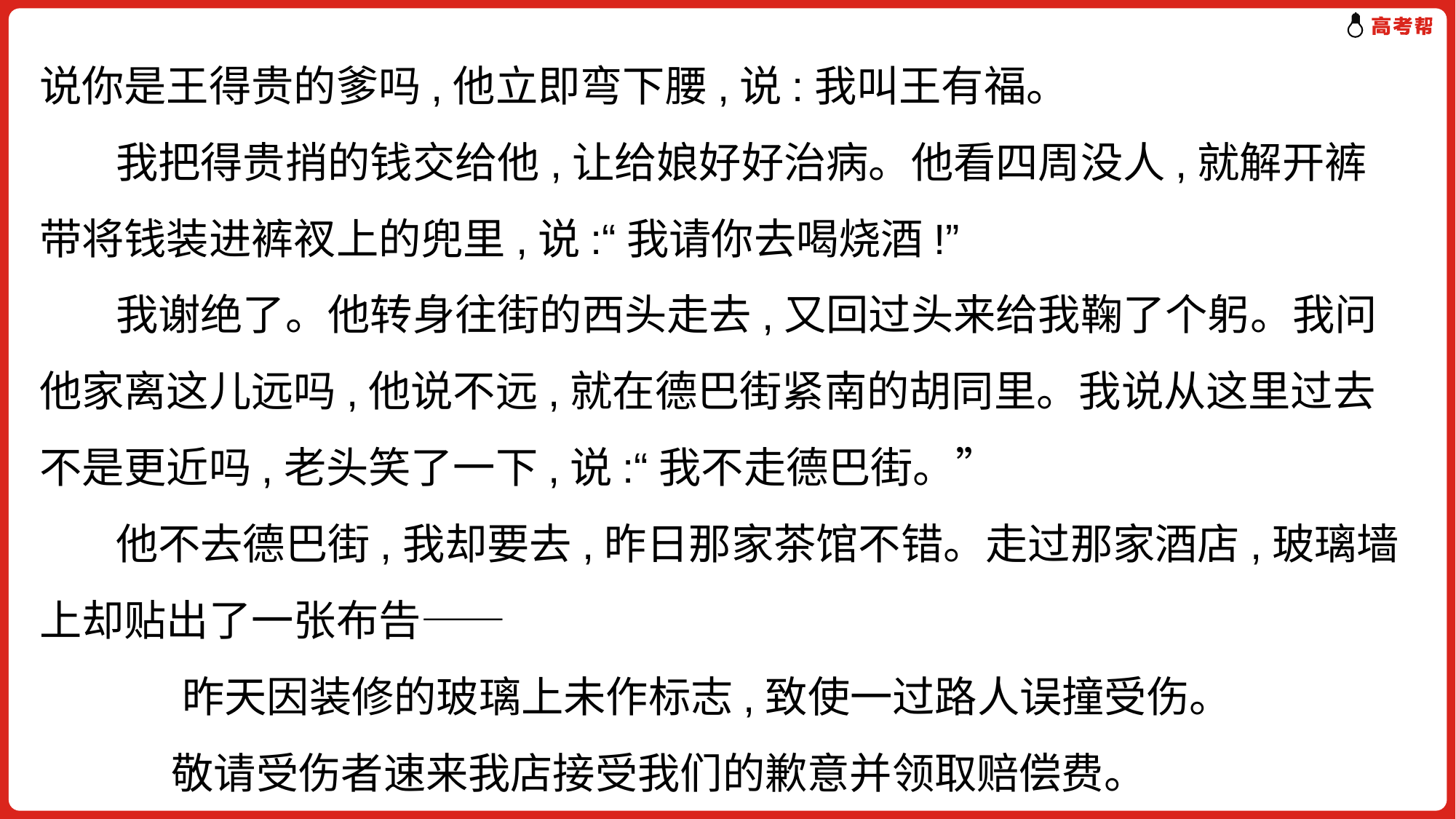

说你是王得贵的爹吗,他立即弯下腰,说:我叫王有福。
       我把得贵捎的钱交给他,让给娘好好治病。他看四周没人,就解开裤带将钱装进裤衩上的兜里,说:“我请你去喝烧酒!”
       我谢绝了。他转身往街的西头走去,又回过头来给我鞠了个躬。我问他家离这儿远吗,他说不远,就在德巴街紧南的胡同里。我说从这里过去不是更近吗,老头笑了一下,说:“我不走德巴街。”
       他不去德巴街,我却要去,昨日那家茶馆不错。走过那家酒店,玻璃墙上却贴出了一张布告——
              昨天因装修的玻璃上未作标志,致使一过路人误撞受伤。
　　     敬请受伤者速来我店接受我们的歉意并领取赔偿费。